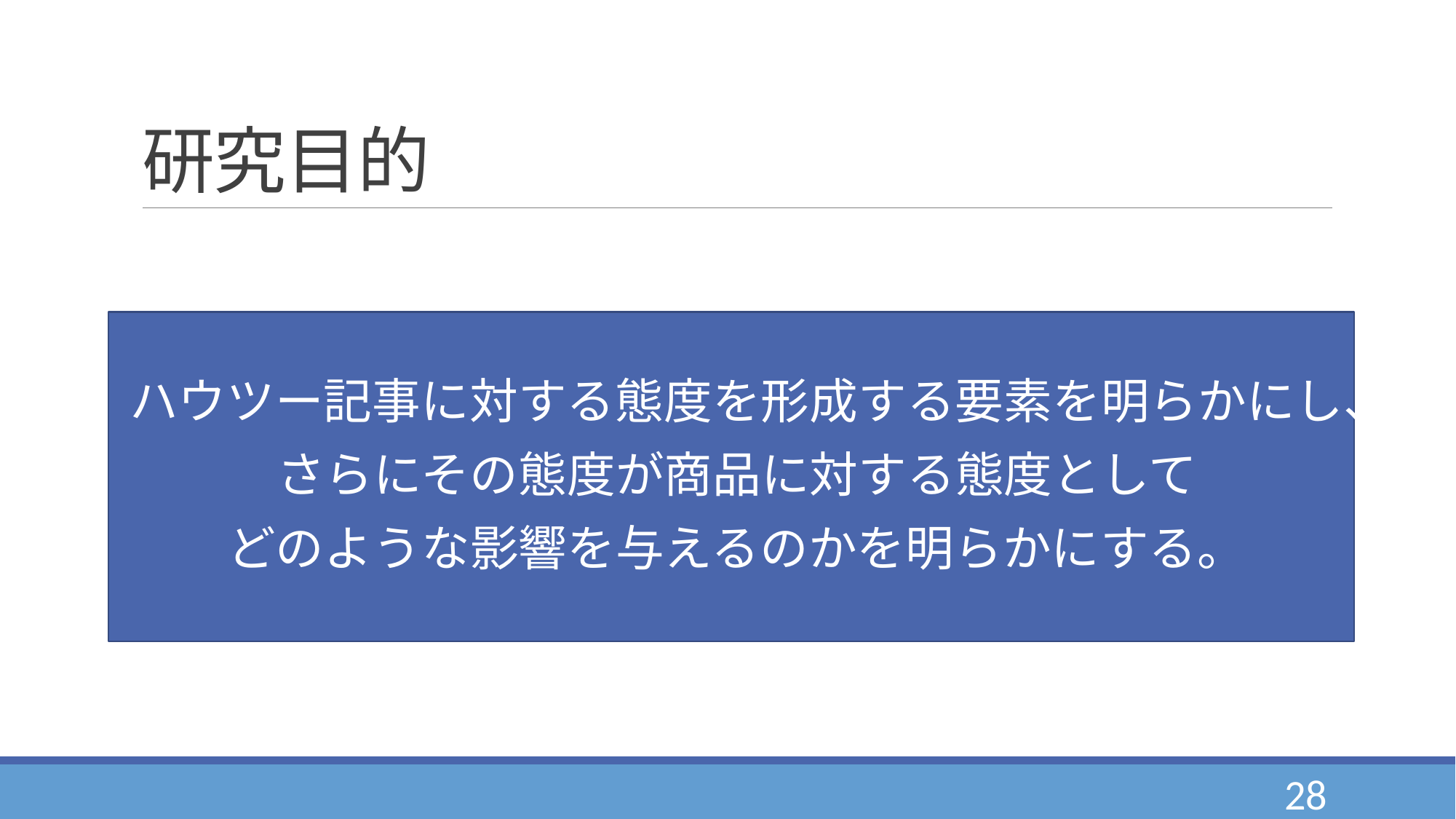

# 研究目的
ハウツー記事に対する態度を形成する要素を明らかにし、
さらにその態度が商品に対する態度として
どのような影響を与えるのかを明らかにする。
28